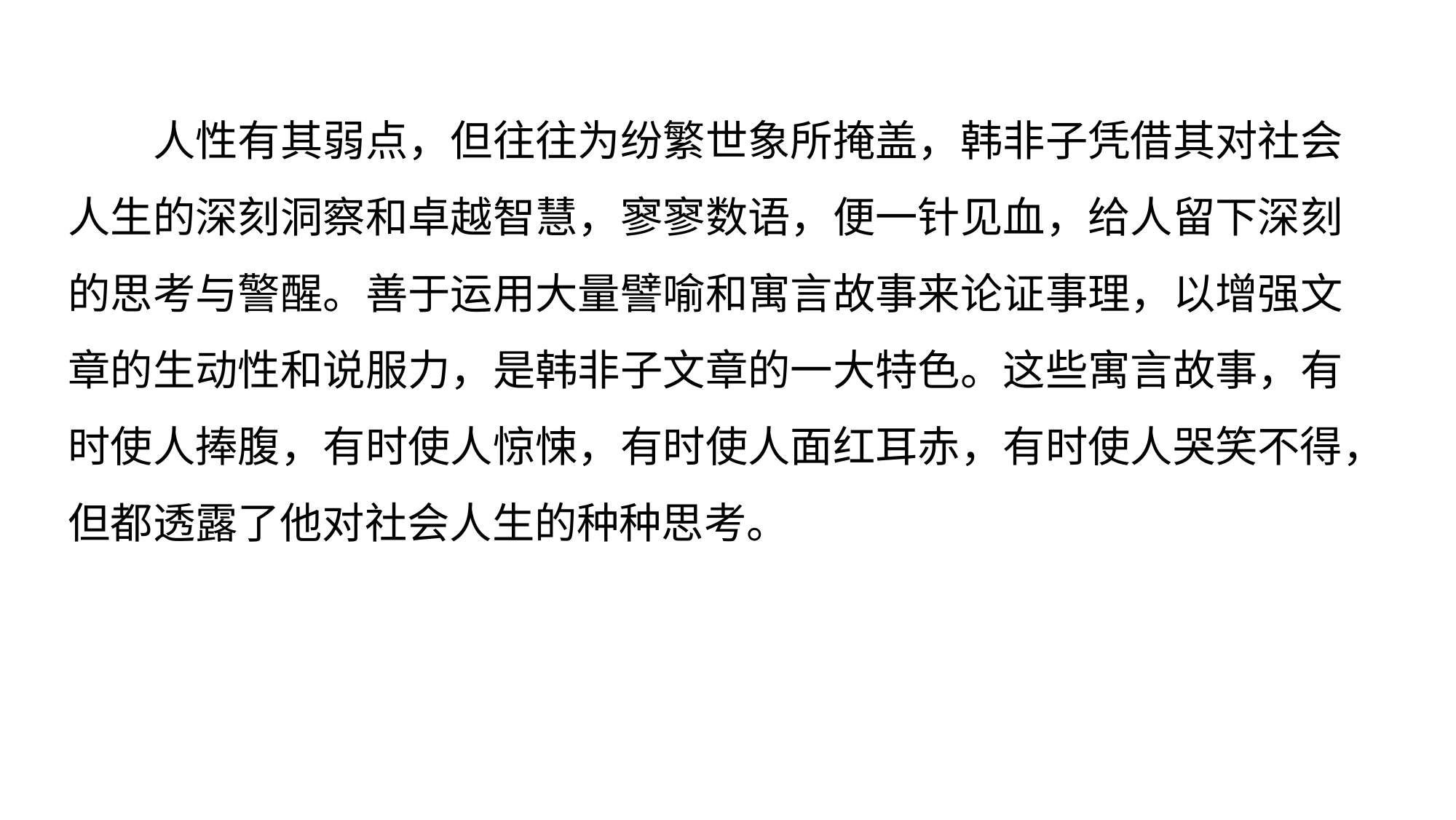

人性有其弱点，但往往为纷繁世象所掩盖，韩非子凭借其对社会人生的深刻洞察和卓越智慧，寥寥数语，便一针见血，给人留下深刻的思考与警醒。善于运用大量譬喻和寓言故事来论证事理，以增强文章的生动性和说服力，是韩非子文章的一大特色。这些寓言故事，有时使人捧腹，有时使人惊悚，有时使人面红耳赤，有时使人哭笑不得，但都透露了他对社会人生的种种思考。